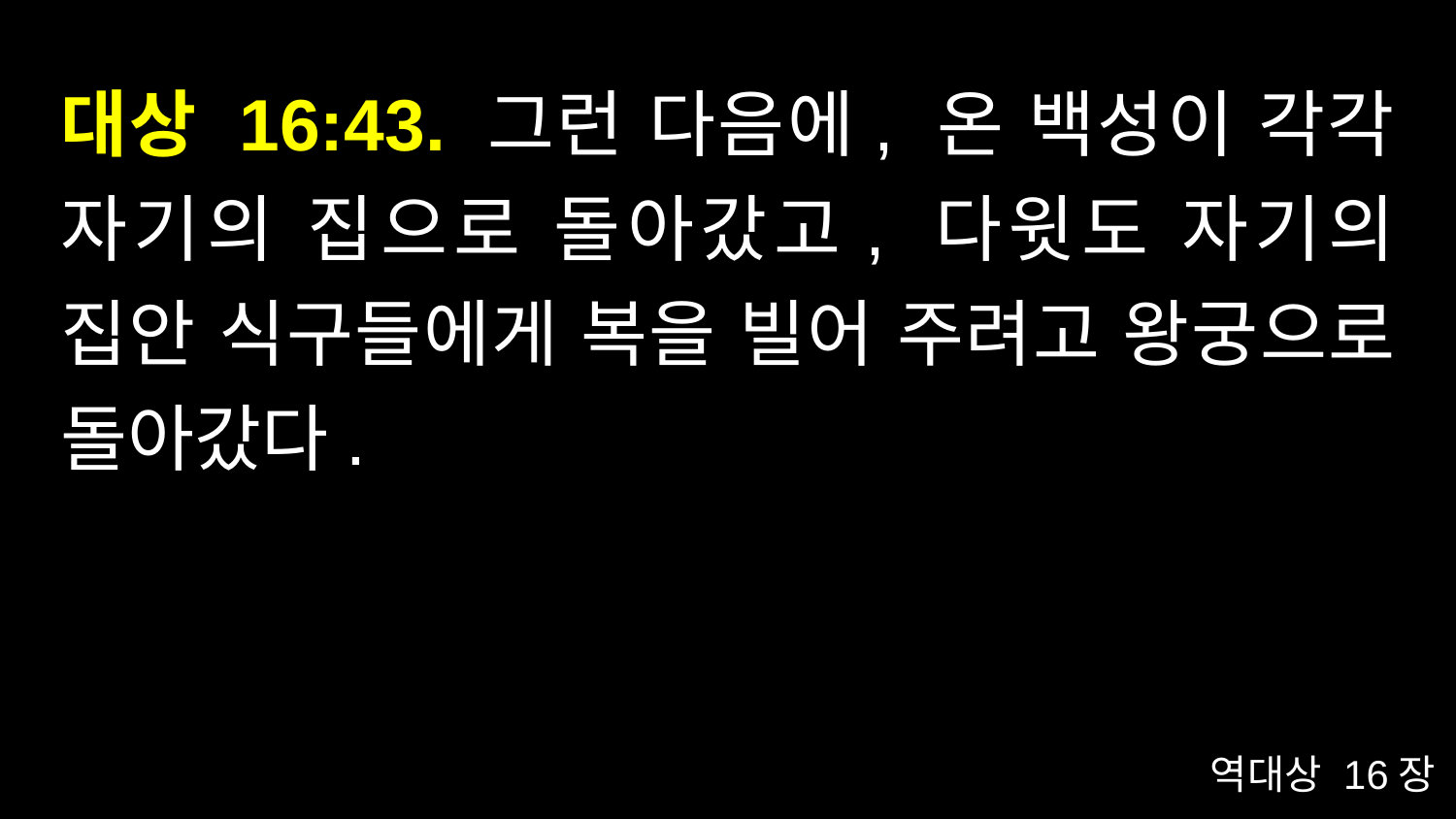

# 대상 16:43. 그런 다음에, 온 백성이 각각 자기의 집으로 돌아갔고, 다윗도 자기의 집안 식구들에게 복을 빌어 주려고 왕궁으로 돌아갔다.
역대상 16장